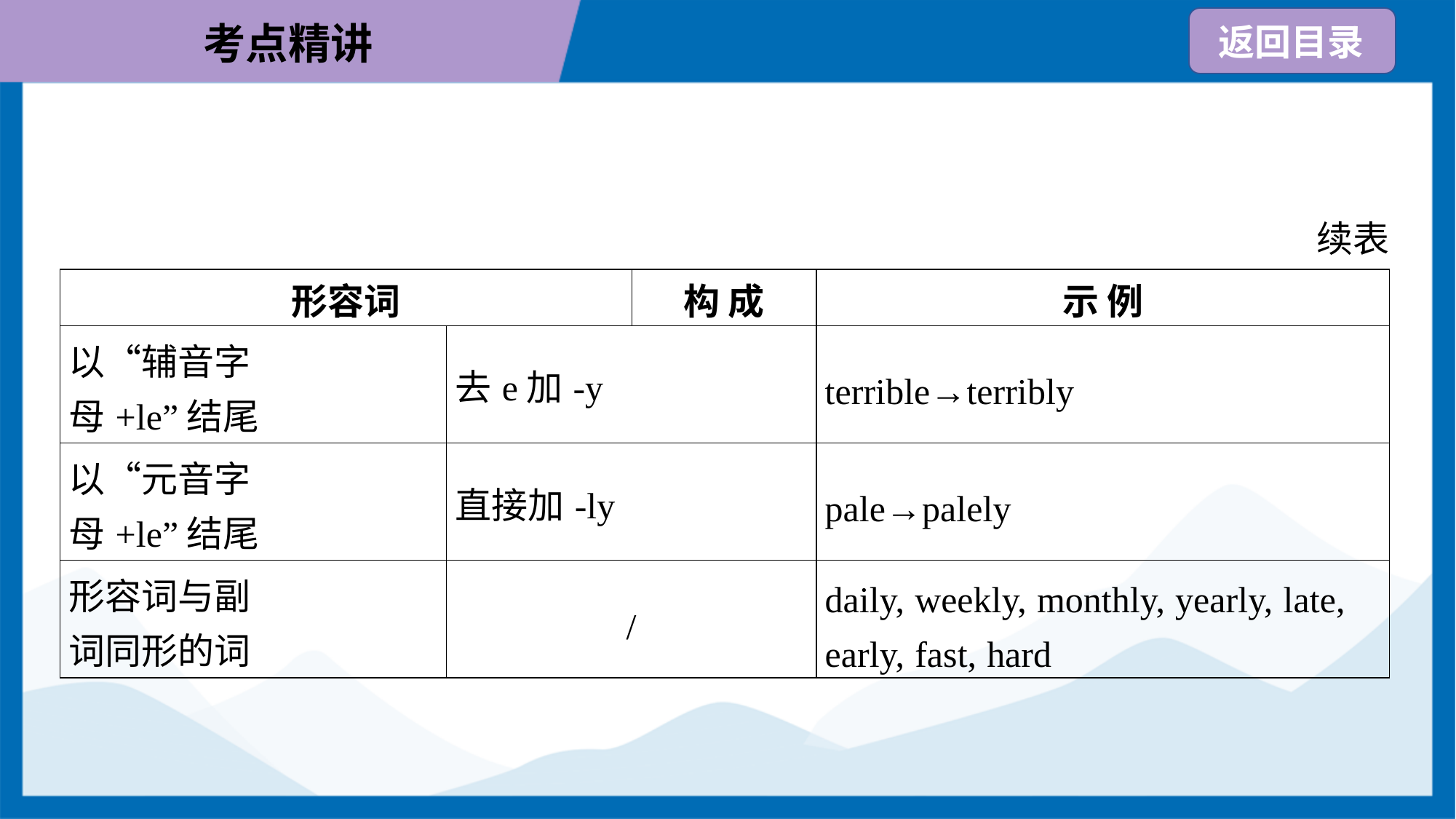

续表
| 形容词 |  | 构 成 | 示 例 |
| --- | --- | --- | --- |
| 以“辅音字 母+le”结尾 | 去e加-y |  | terrible→terribly |
| 以“元音字 母+le”结尾 | 直接加-ly |  | pale→palely |
| 形容词与副 词同形的词 | / |  | daily, weekly, monthly, yearly, late, early, fast, hard |